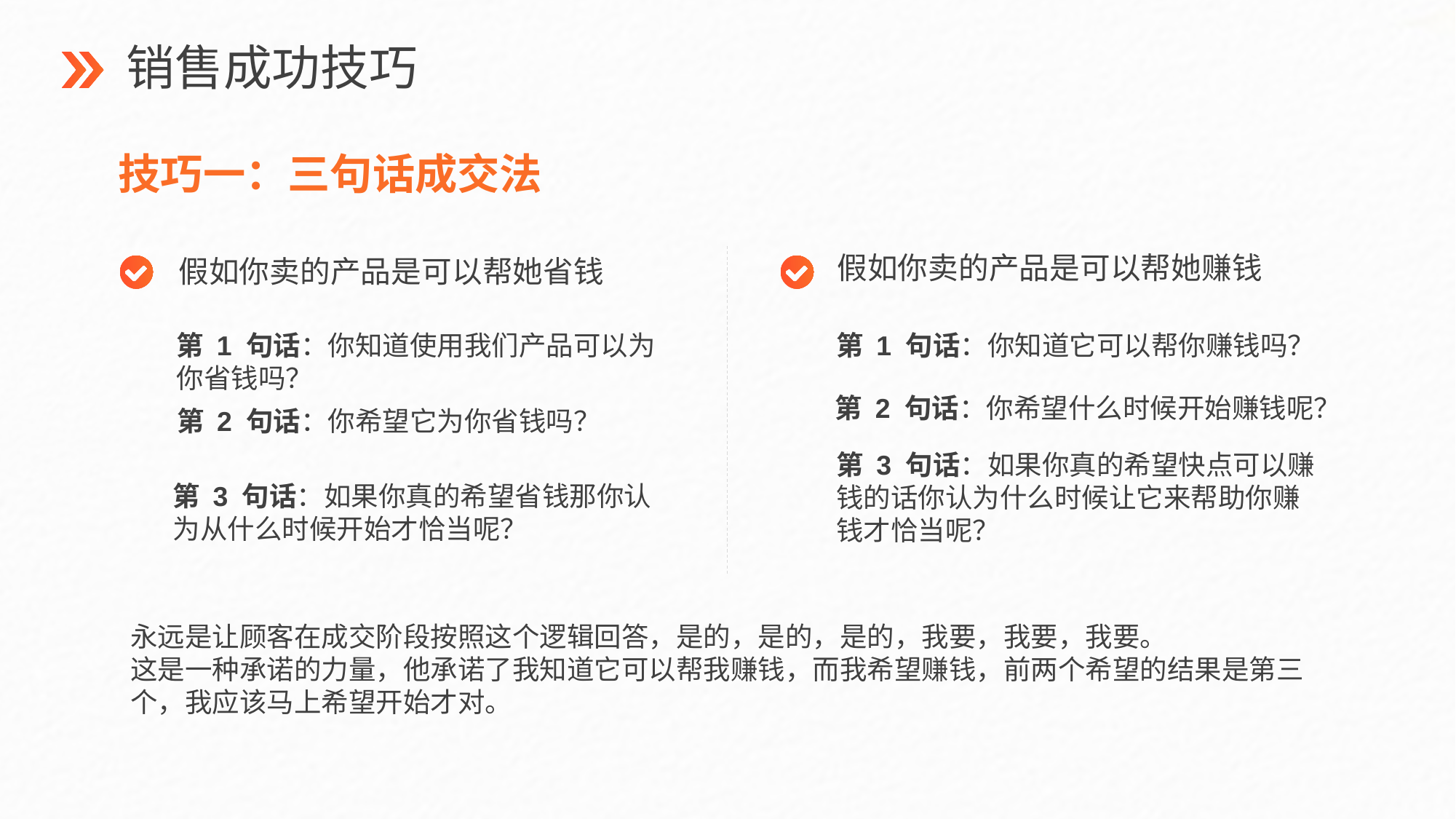

销售成功技巧

技巧一：三句话成交法
假如你卖的产品是可以帮她赚钱
假如你卖的产品是可以帮她省钱

第 1 句话：你知道使用我们产品可以为你省钱吗？
第 1 句话：你知道它可以帮你赚钱吗？
第 2 句话：你希望什么时候开始赚钱呢？
第 2 句话：你希望它为你省钱吗？
第 3 句话：如果你真的希望快点可以赚钱的话你认为什么时候让它来帮助你赚钱才恰当呢？
第 3 句话：如果你真的希望省钱那你认为从什么时候开始才恰当呢？
永远是让顾客在成交阶段按照这个逻辑回答，是的，是的，是的，我要，我要，我要。
这是一种承诺的力量，他承诺了我知道它可以帮我赚钱，而我希望赚钱，前两个希望的结果是第三个，我应该马上希望开始才对。